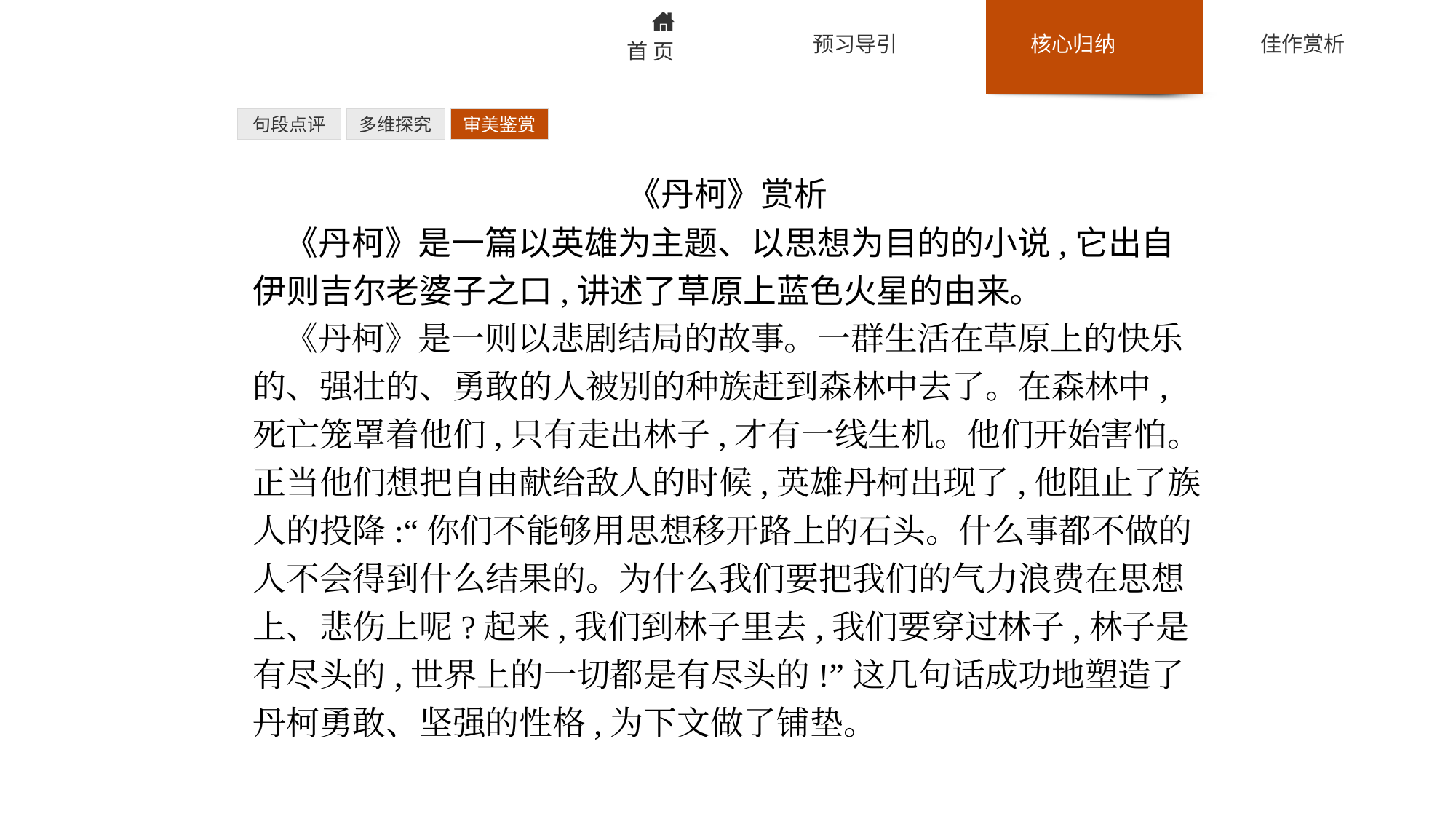

句段点评
多维探究
审美鉴赏
《丹柯》赏析
《丹柯》是一篇以英雄为主题、以思想为目的的小说,它出自伊则吉尔老婆子之口,讲述了草原上蓝色火星的由来。
《丹柯》是一则以悲剧结局的故事。一群生活在草原上的快乐的、强壮的、勇敢的人被别的种族赶到森林中去了。在森林中,死亡笼罩着他们,只有走出林子,才有一线生机。他们开始害怕。正当他们想把自由献给敌人的时候,英雄丹柯出现了,他阻止了族人的投降:“你们不能够用思想移开路上的石头。什么事都不做的人不会得到什么结果的。为什么我们要把我们的气力浪费在思想上、悲伤上呢?起来,我们到林子里去,我们要穿过林子,林子是有尽头的,世界上的一切都是有尽头的!”这几句话成功地塑造了丹柯勇敢、坚强的性格,为下文做了铺垫。